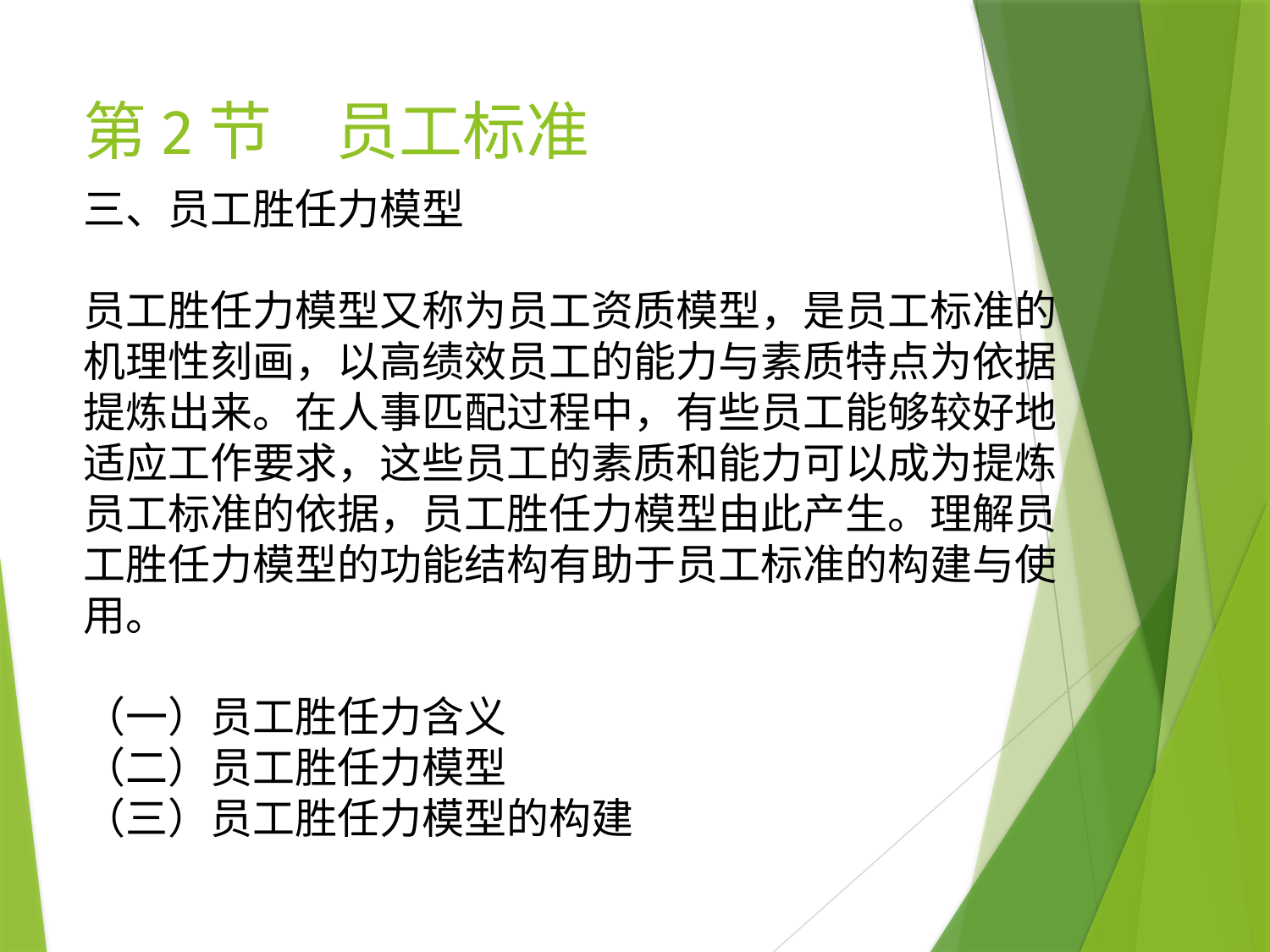

# 第2节　员工标准
三、员工胜任力模型

员工胜任力模型又称为员工资质模型，是员工标准的机理性刻画，以高绩效员工的能力与素质特点为依据提炼出来。在人事匹配过程中，有些员工能够较好地适应工作要求，这些员工的素质和能力可以成为提炼员工标准的依据，员工胜任力模型由此产生。理解员工胜任力模型的功能结构有助于员工标准的构建与使用。

（一）员工胜任力含义
（二）员工胜任力模型
（三）员工胜任力模型的构建